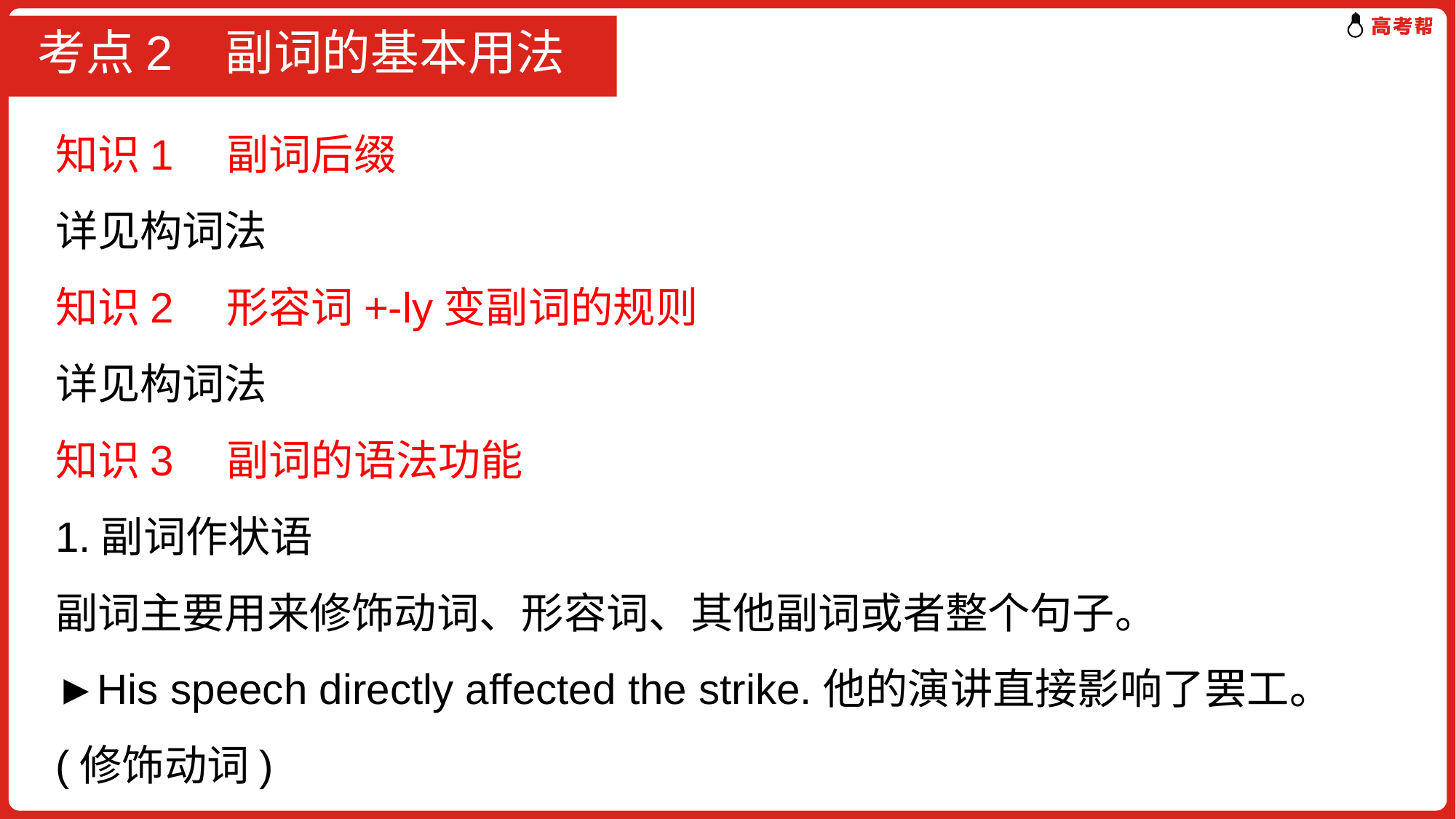

# 考点2   副词的基本用法
知识1　副词后缀
详见构词法
知识2　形容词+-ly变副词的规则
详见构词法
知识3　副词的语法功能
1.副词作状语
副词主要用来修饰动词、形容词、其他副词或者整个句子。
►His speech directly affected the strike.他的演讲直接影响了罢工。(修饰动词)